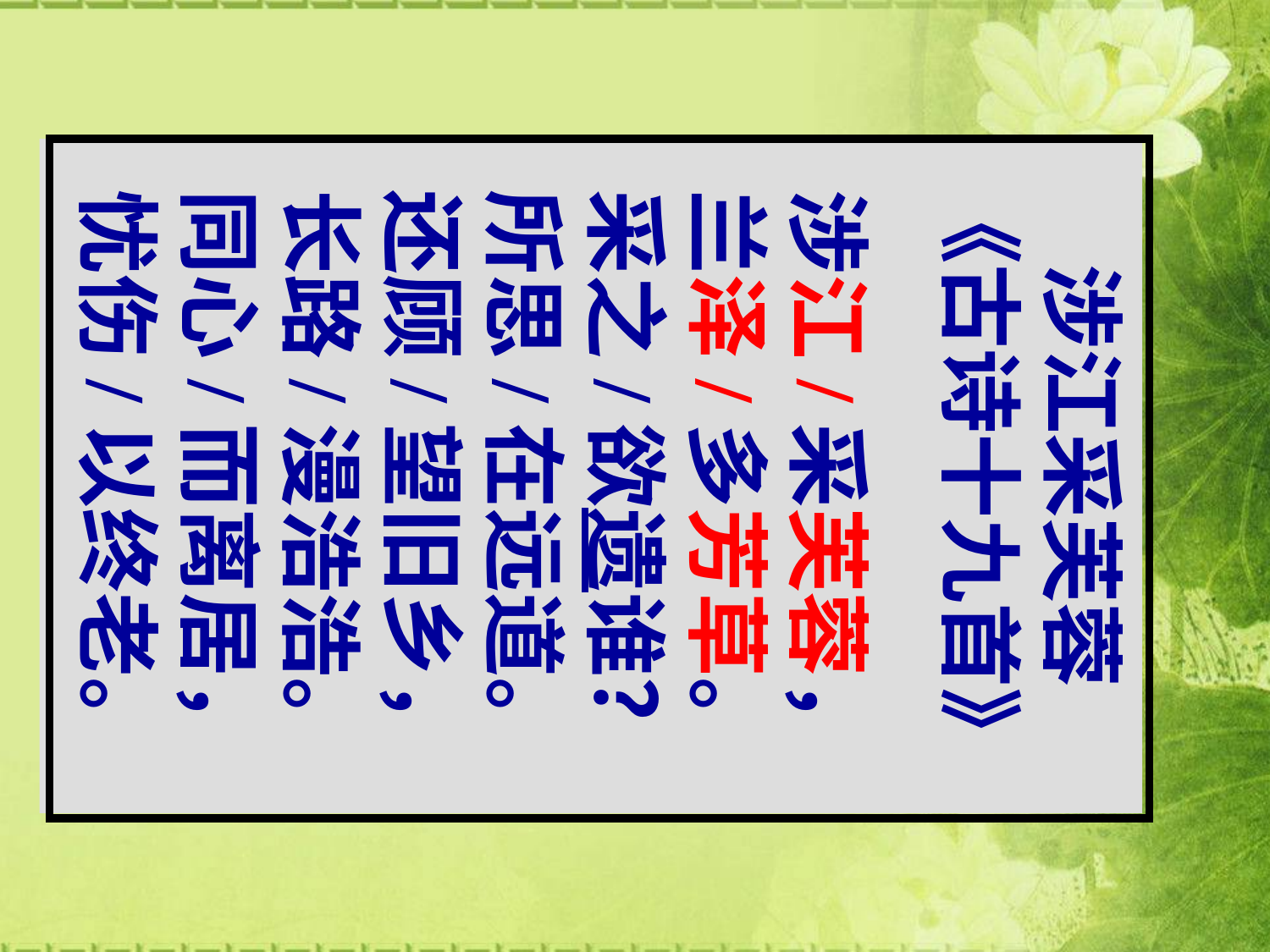

涉江采芙蓉
《古诗十九首》

涉江/采芙蓉，
兰泽/多芳草。
采之/欲遗谁？
所思/在远道。
还顾/望旧乡，
长路/漫浩浩。
同心/而离居，
忧伤/以终老。